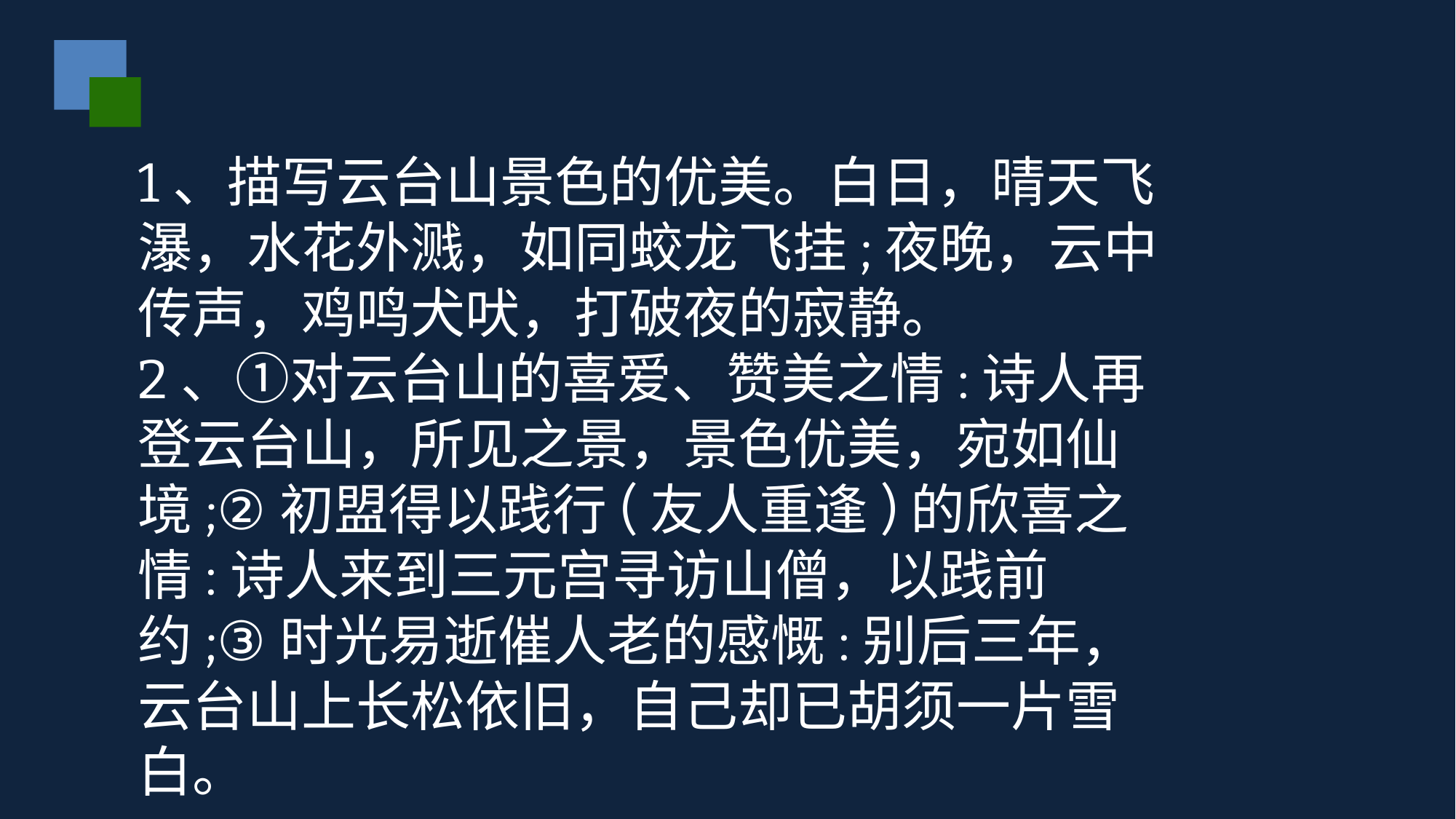

1、描写云台山景色的优美。白日，晴天飞瀑，水花外溅，如同蛟龙飞挂;夜晚，云中传声，鸡鸣犬吠，打破夜的寂静。
2、①对云台山的喜爱、赞美之情:诗人再登云台山，所见之景，景色优美，宛如仙境;②初盟得以践行(友人重逢)的欣喜之情:诗人来到三元宫寻访山僧，以践前约;③时光易逝催人老的感慨:别后三年，云台山上长松依旧，自己却已胡须一片雪白。